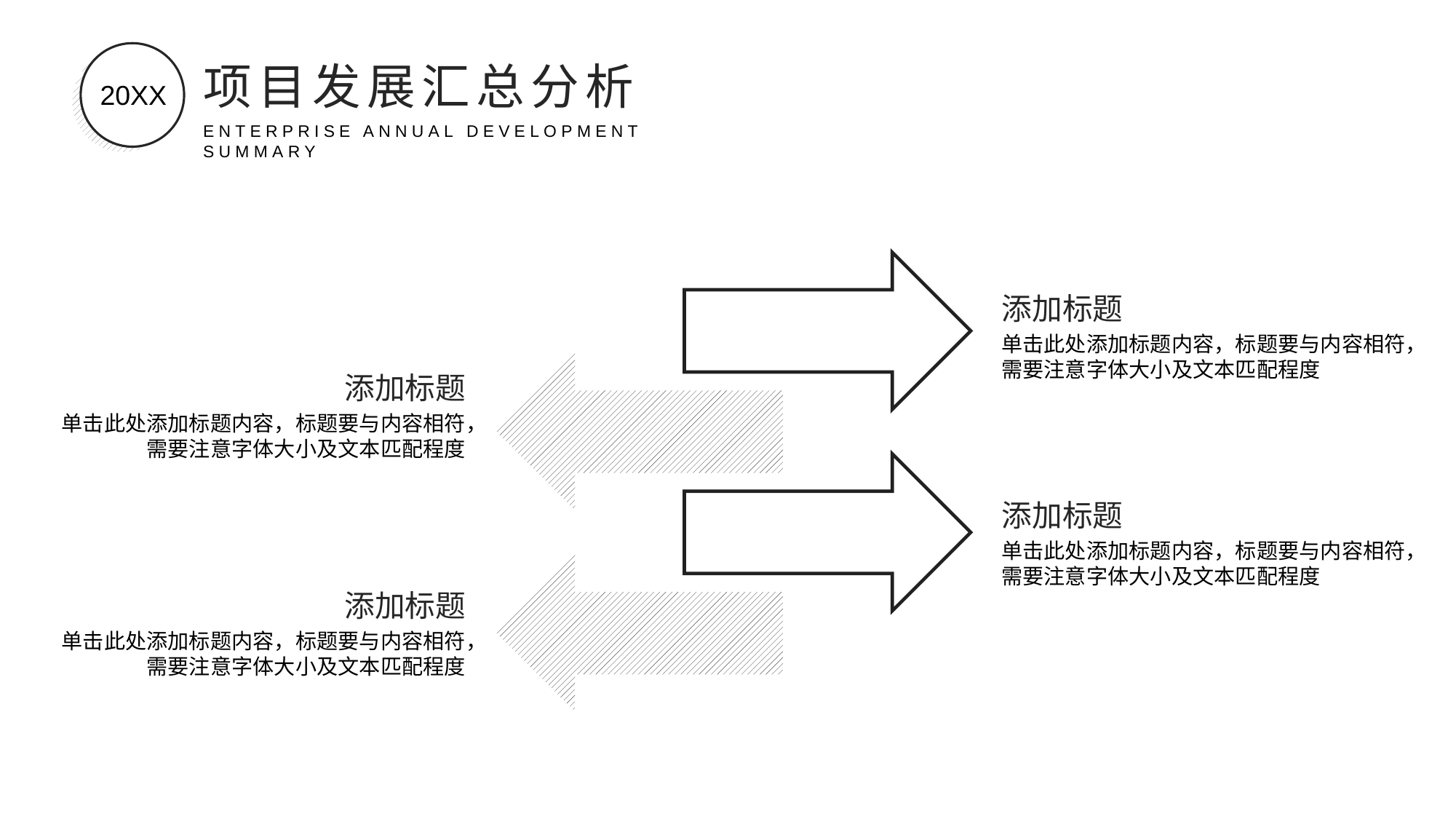

20XX
项目发展汇总分析
ENTERPRISE ANNUAL DEVELOPMENT SUMMARY

添加标题
单击此处添加标题内容，标题要与内容相符，需要注意字体大小及文本匹配程度

添加标题
单击此处添加标题内容，标题要与内容相符，需要注意字体大小及文本匹配程度

添加标题
单击此处添加标题内容，标题要与内容相符，需要注意字体大小及文本匹配程度

添加标题
单击此处添加标题内容，标题要与内容相符，需要注意字体大小及文本匹配程度